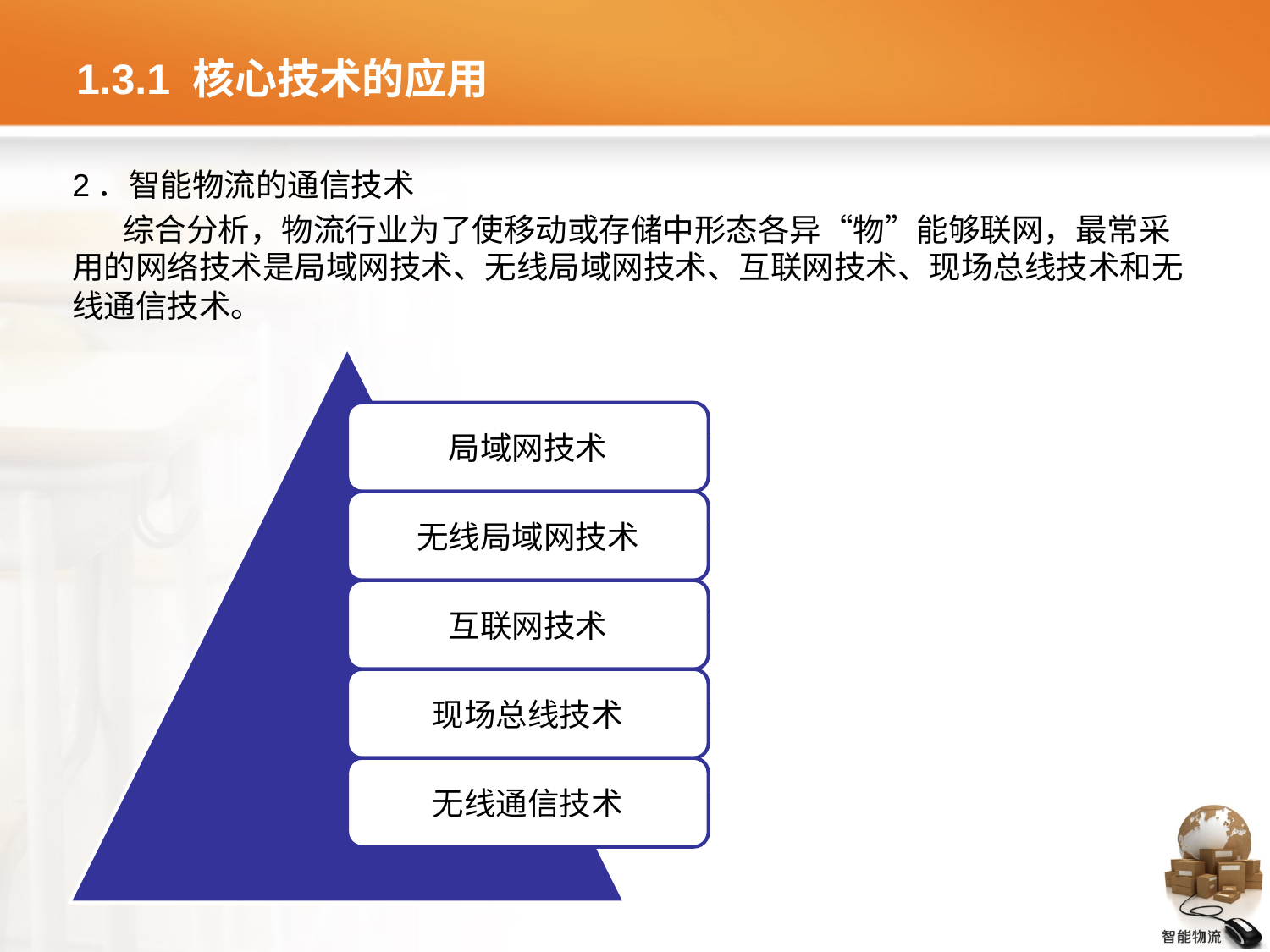

# 1.3.1 核心技术的应用
2．智能物流的通信技术
综合分析，物流行业为了使移动或存储中形态各异“物”能够联网，最常采用的网络技术是局域网技术、无线局域网技术、互联网技术、现场总线技术和无线通信技术。

局域网技术
无线局域网技术
互联网技术
现场总线技术
无线通信技术